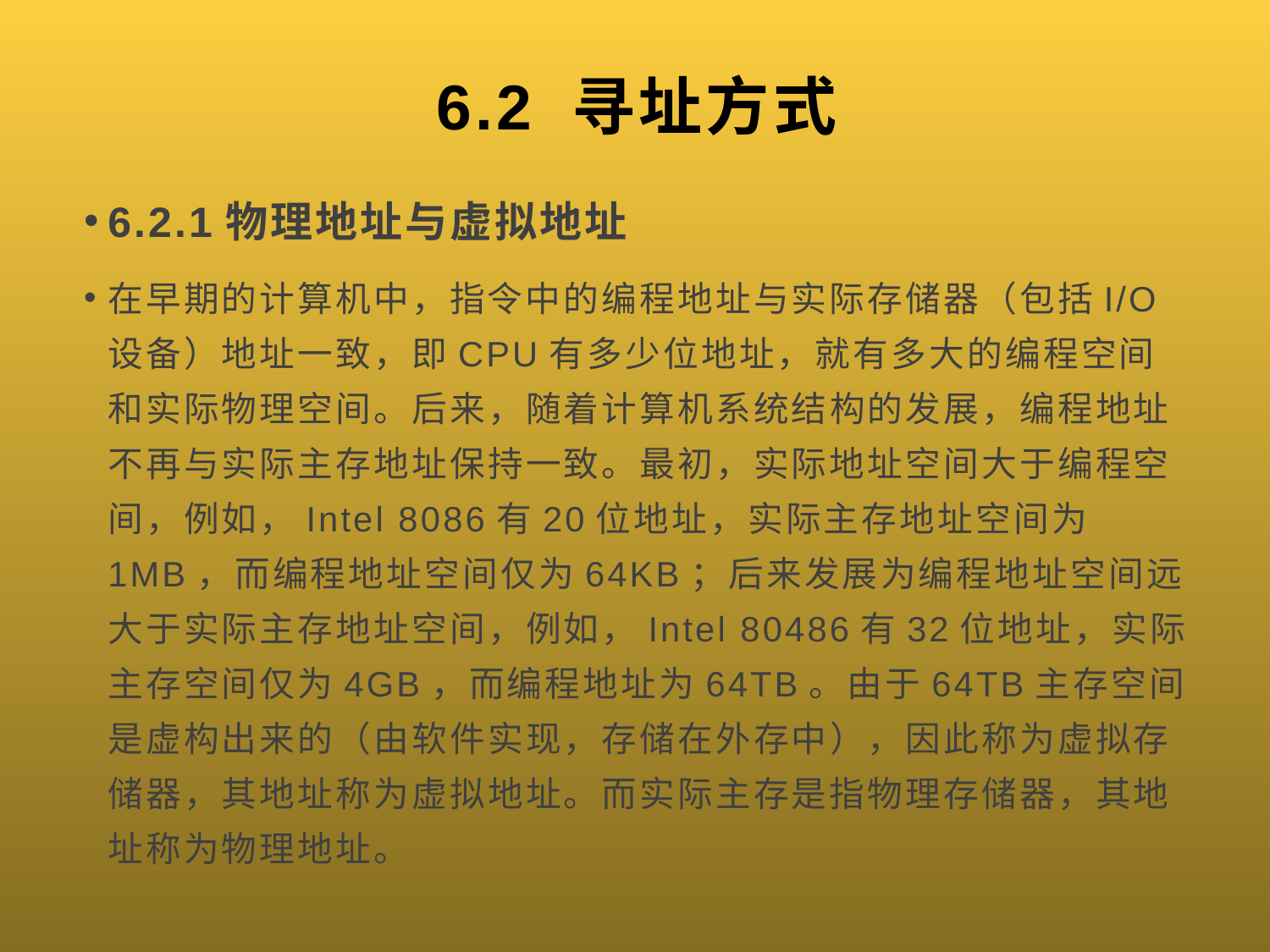

# 6.2 寻址方式
6.2.1物理地址与虚拟地址
在早期的计算机中，指令中的编程地址与实际存储器（包括I/O设备）地址一致，即CPU有多少位地址，就有多大的编程空间和实际物理空间。后来，随着计算机系统结构的发展，编程地址不再与实际主存地址保持一致。最初，实际地址空间大于编程空间，例如，Intel 8086有20位地址，实际主存地址空间为1MB，而编程地址空间仅为64KB；后来发展为编程地址空间远大于实际主存地址空间，例如，Intel 80486有32位地址，实际主存空间仅为4GB，而编程地址为64TB。由于64TB主存空间是虚构出来的（由软件实现，存储在外存中），因此称为虚拟存储器，其地址称为虚拟地址。而实际主存是指物理存储器，其地址称为物理地址。